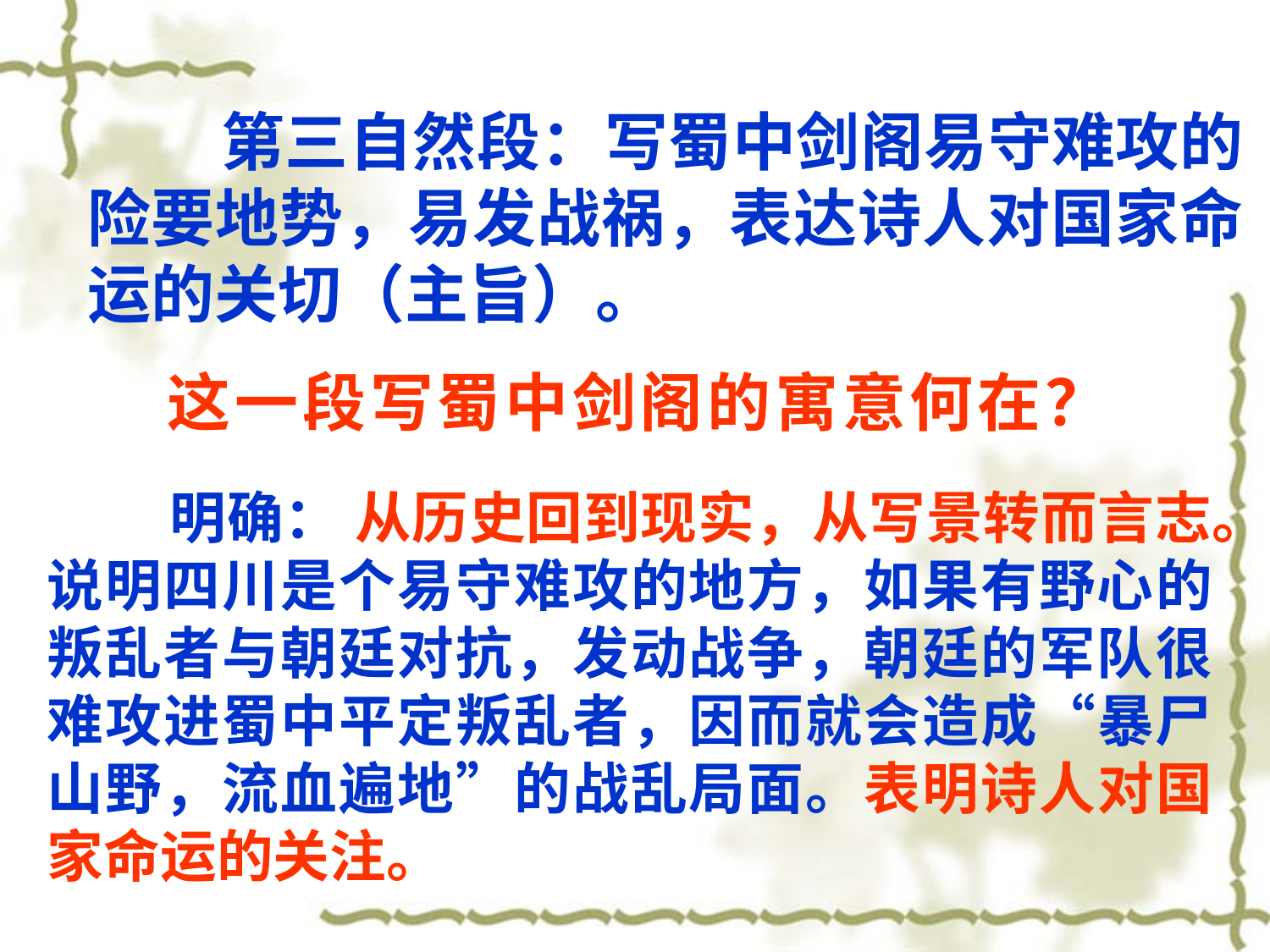

第三自然段：写蜀中剑阁易守难攻的险要地势，易发战祸，表达诗人对国家命运的关切（主旨）。
这一段写蜀中剑阁的寓意何在？
        明确： 从历史回到现实，从写景转而言志。说明四川是个易守难攻的地方，如果有野心的叛乱者与朝廷对抗，发动战争，朝廷的军队很难攻进蜀中平定叛乱者，因而就会造成“暴尸山野，流血遍地”的战乱局面。表明诗人对国家命运的关注。